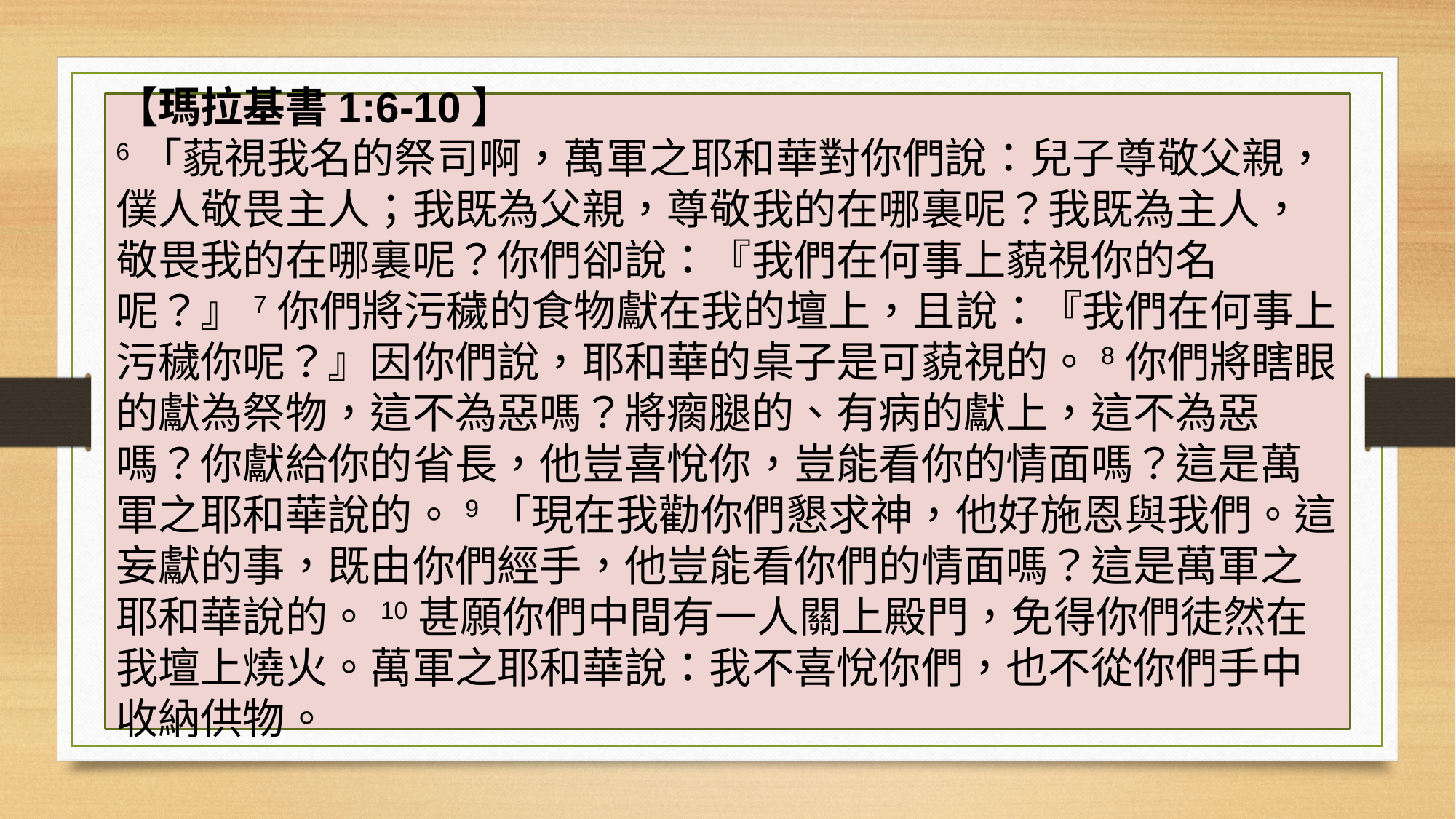

【瑪拉基書1:6-10】
6「藐視我名的祭司啊，萬軍之耶和華對你們說：兒子尊敬父親，僕人敬畏主人；我既為父親，尊敬我的在哪裏呢？我既為主人，敬畏我的在哪裏呢？你們卻說：『我們在何事上藐視你的名呢？』7你們將污穢的食物獻在我的壇上，且說：『我們在何事上污穢你呢？』因你們說，耶和華的桌子是可藐視的。8你們將瞎眼的獻為祭物，這不為惡嗎？將瘸腿的、有病的獻上，這不為惡嗎？你獻給你的省長，他豈喜悅你，豈能看你的情面嗎？這是萬軍之耶和華說的。9「現在我勸你們懇求神，他好施恩與我們。這妄獻的事，既由你們經手，他豈能看你們的情面嗎？這是萬軍之耶和華說的。10甚願你們中間有一人關上殿門，免得你們徒然在我壇上燒火。萬軍之耶和華說：我不喜悅你們，也不從你們手中收納供物。
#